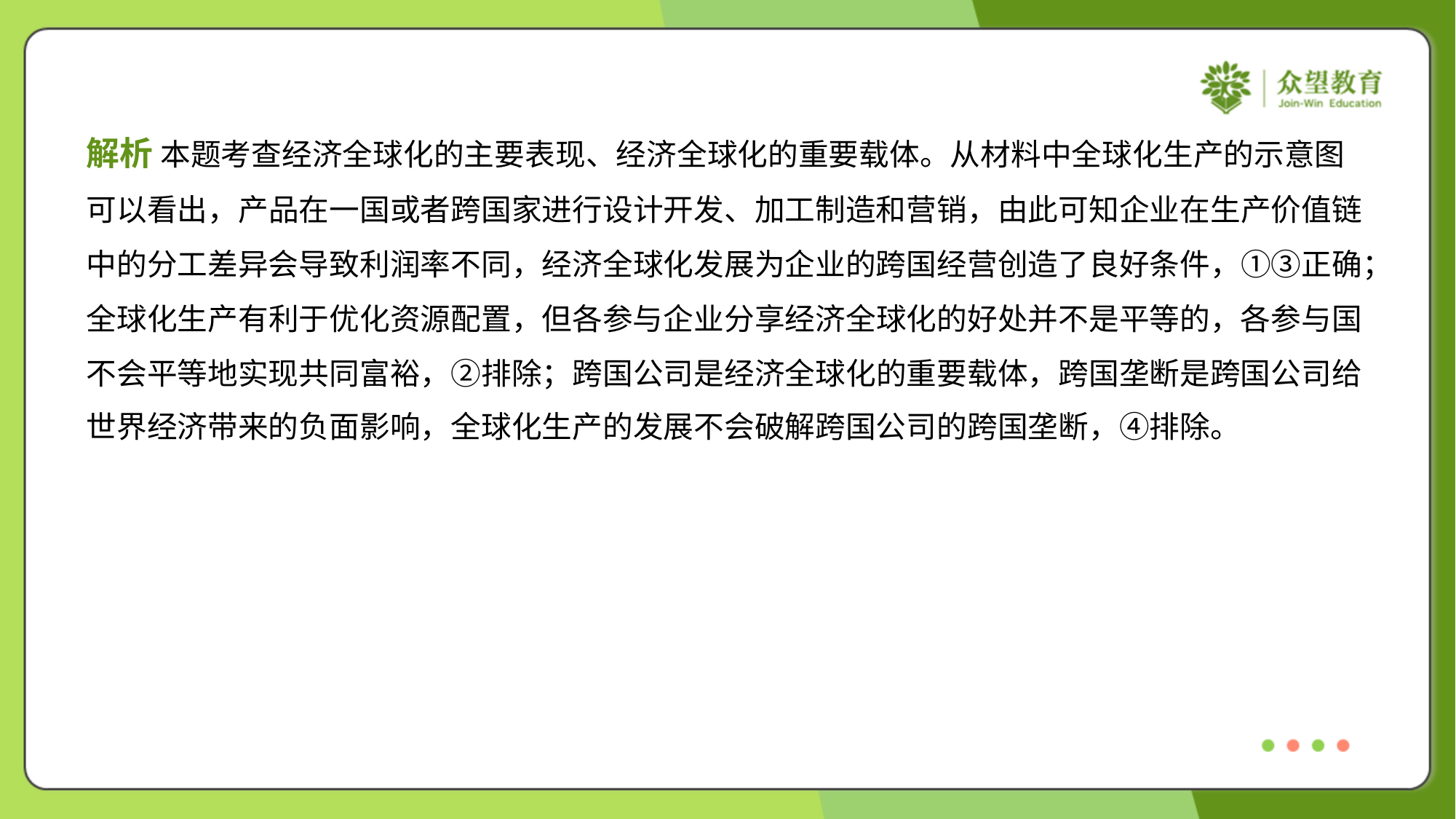

解析 本题考查经济全球化的主要表现、经济全球化的重要载体。从材料中全球化生产的示意图
可以看出，产品在一国或者跨国家进行设计开发、加工制造和营销，由此可知企业在生产价值链
中的分工差异会导致利润率不同，经济全球化发展为企业的跨国经营创造了良好条件，①③正确；
全球化生产有利于优化资源配置，但各参与企业分享经济全球化的好处并不是平等的，各参与国
不会平等地实现共同富裕，②排除；跨国公司是经济全球化的重要载体，跨国垄断是跨国公司给
世界经济带来的负面影响，全球化生产的发展不会破解跨国公司的跨国垄断，④排除。